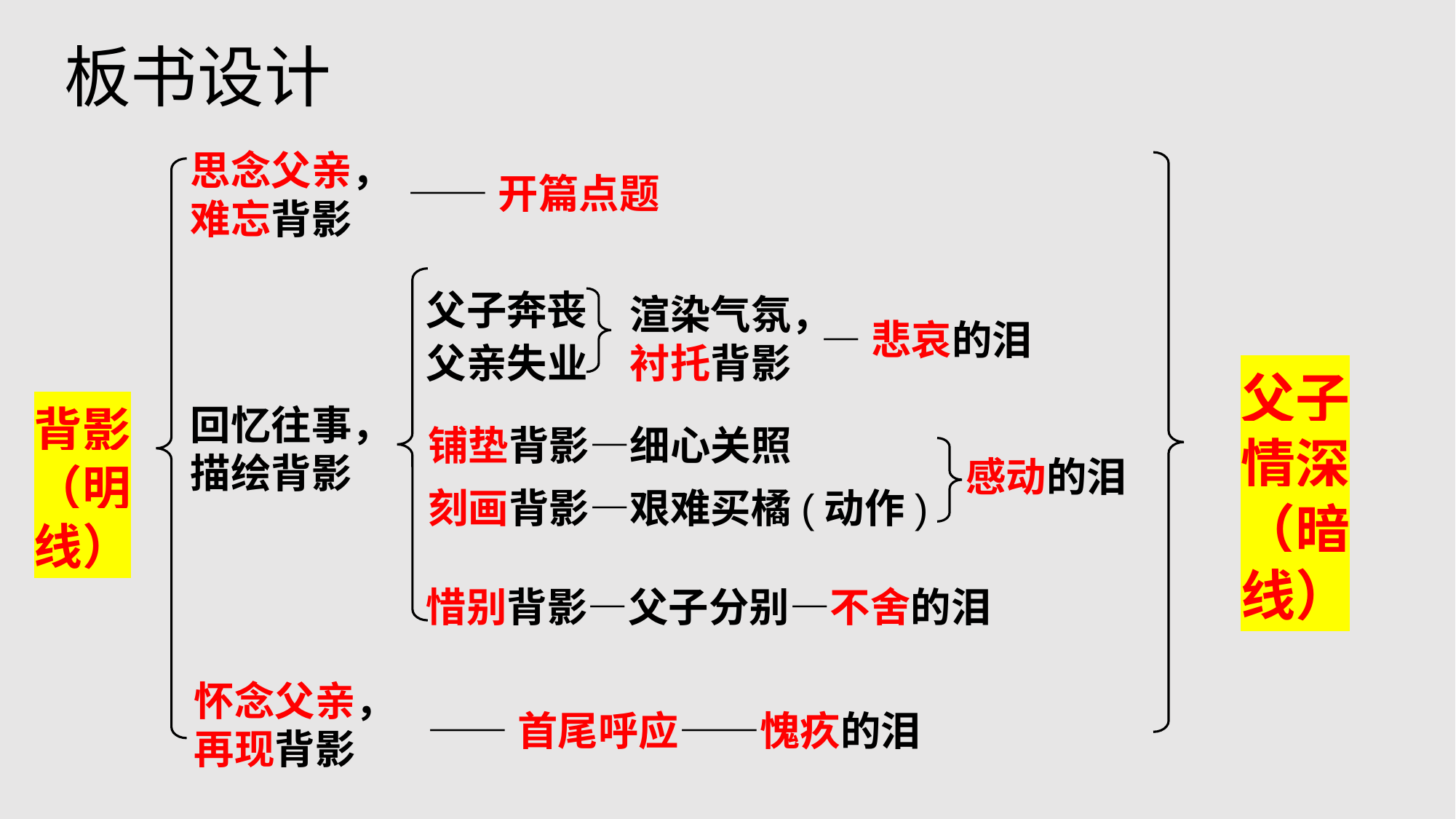

板书设计
思念父亲，难忘背影

——开篇点题

父子奔丧
父亲失业
渲染气氛，衬托背影

—悲哀的泪
父子
情深
（暗线）
回忆往事，
描绘背影
背影
（明线）
铺垫背影—细心关照

感动的泪
刻画背影—艰难买橘(动作)
惜别背影—父子分别—不舍的泪
怀念父亲，再现背影
——首尾呼应——愧疚的泪